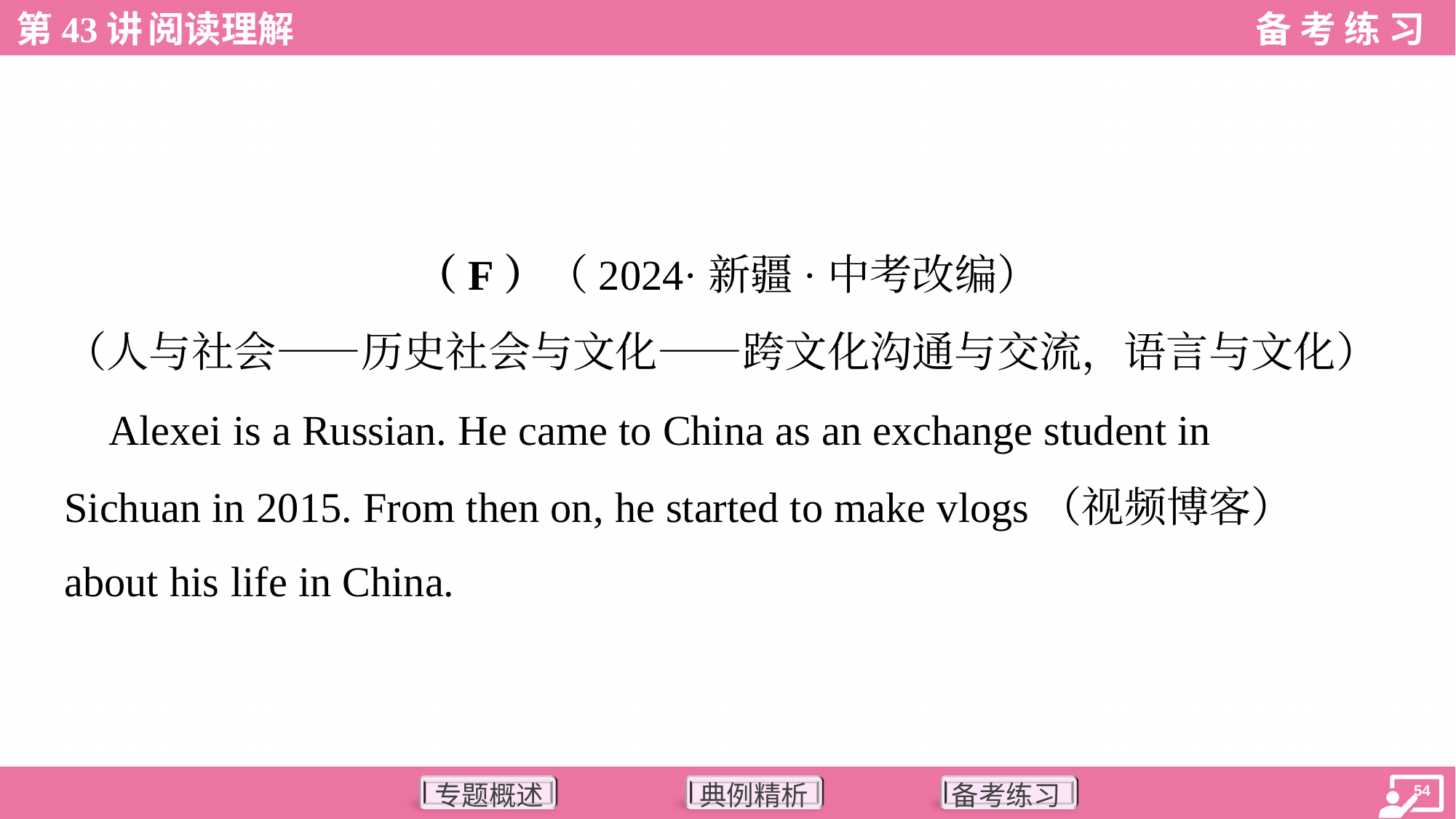

（F）（2024·新疆·中考改编）
（人与社会——历史社会与文化——跨文化沟通与交流，语言与文化）
    Alexei is a Russian. He came to China as an exchange student in
Sichuan in 2015. From then on, he started to make vlogs（视频博客）
about his life in China.